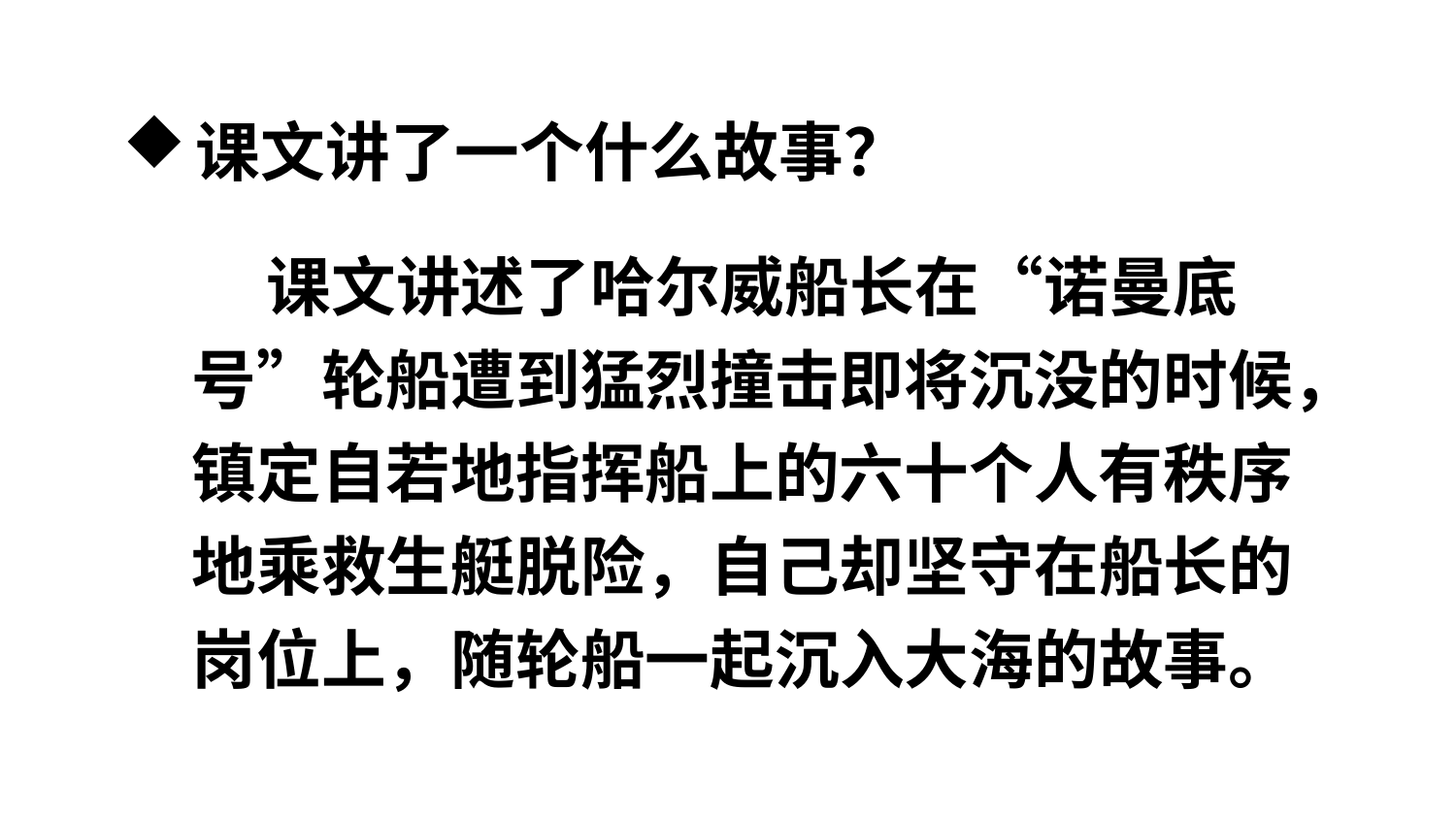

课文讲了一个什么故事？
    课文讲述了哈尔威船长在“诺曼底号”轮船遭到猛烈撞击即将沉没的时候，镇定自若地指挥船上的六十个人有秩序地乘救生艇脱险，自己却坚守在船长的岗位上，随轮船一起沉入大海的故事。